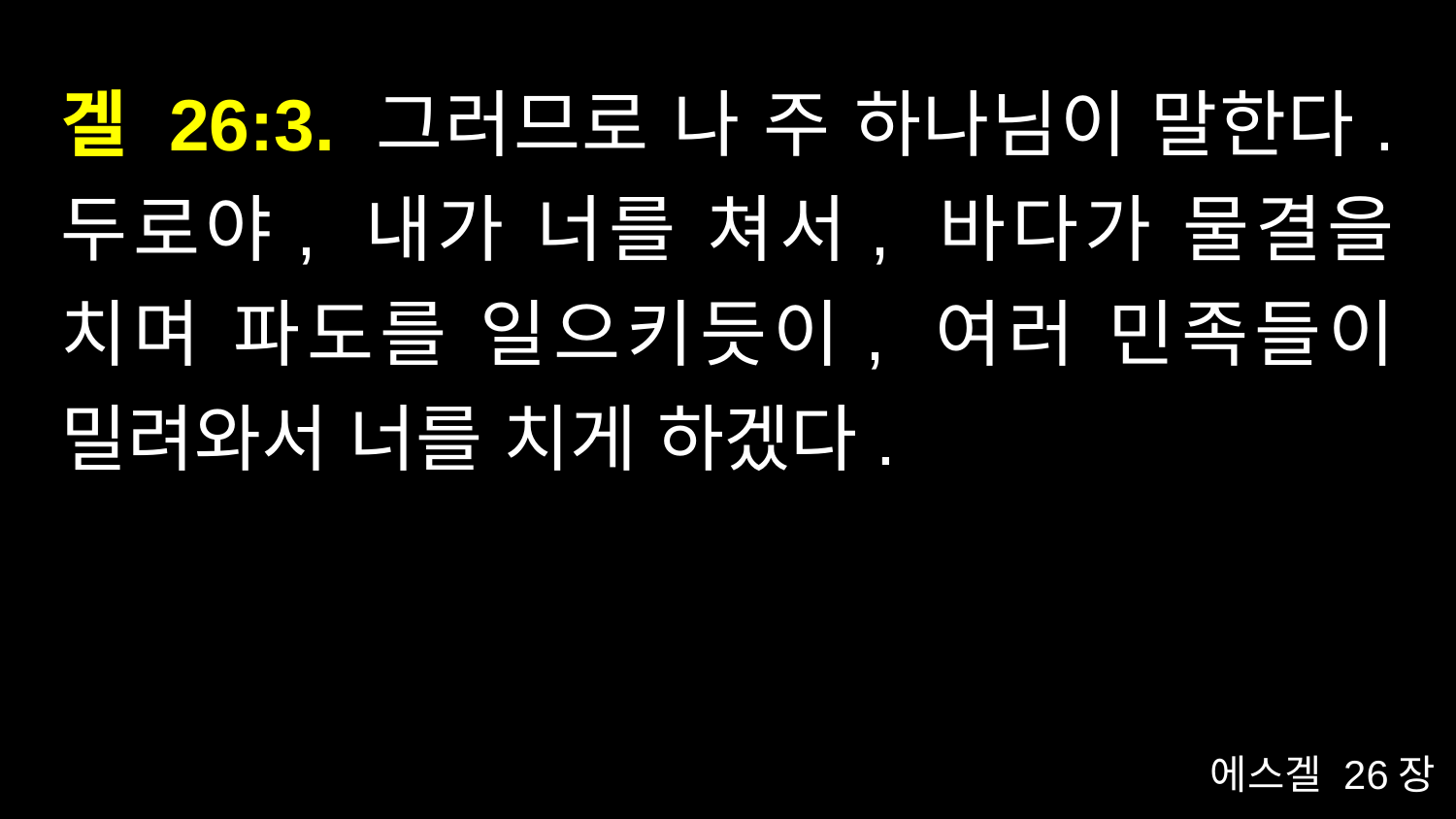

# 겔 26:3. 그러므로 나 주 하나님이 말한다. 두로야, 내가 너를 쳐서, 바다가 물결을 치며 파도를 일으키듯이, 여러 민족들이 밀려와서 너를 치게 하겠다.
에스겔 26장